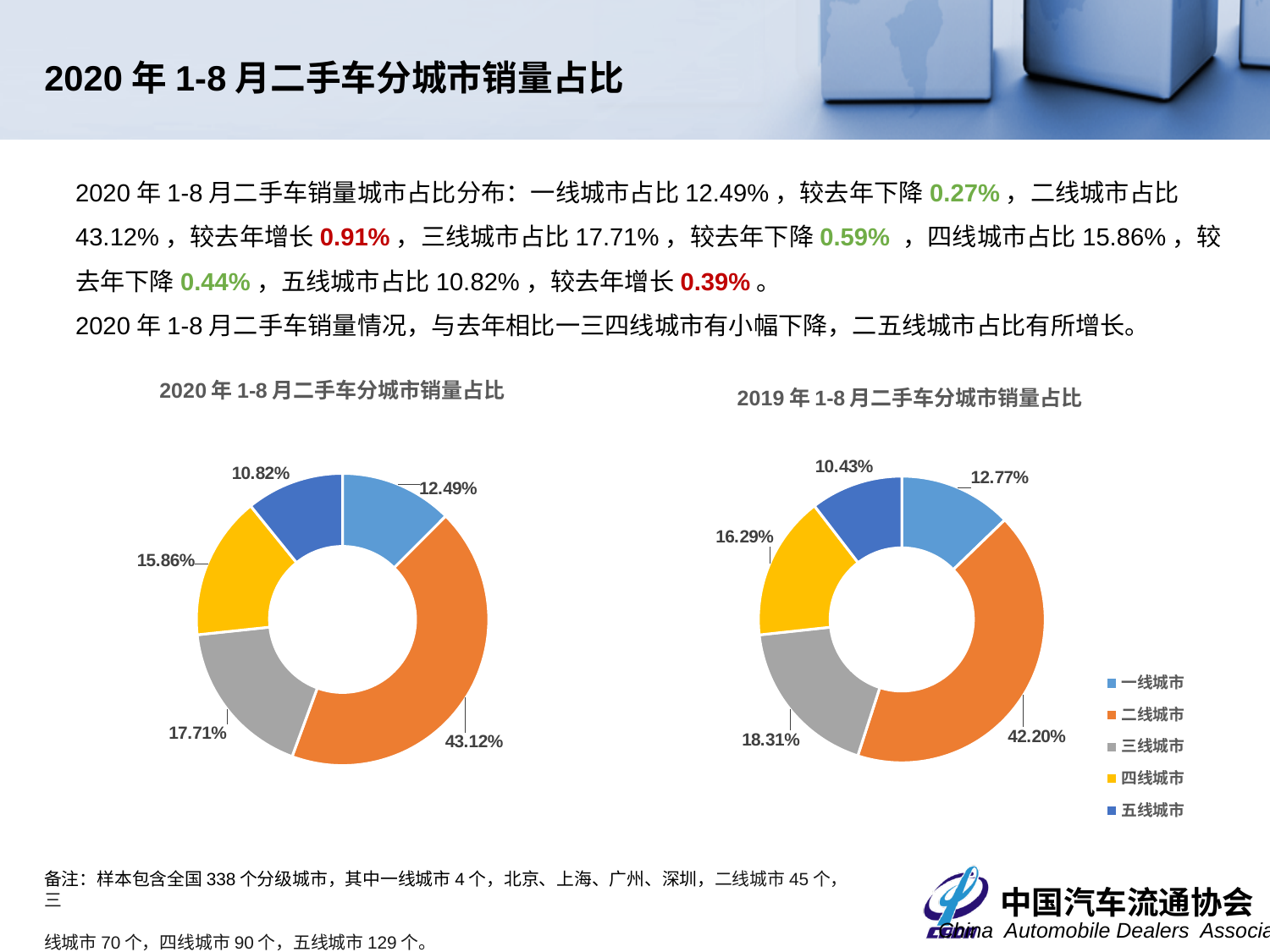

2020年1-8月二手车分城市销量占比
2020年1-8月二手车销量城市占比分布：一线城市占比12.49%，较去年下降0.27%，二线城市占比43.12%，较去年增长0.91%，三线城市占比17.71%，较去年下降0.59% ，四线城市占比15.86%，较去年下降0.44%，五线城市占比10.82%，较去年增长0.39%。
2020年1-8月二手车销量情况，与去年相比一三四线城市有小幅下降，二五线城市占比有所增长。

### Chart: 2020年1-8月二手车分城市销量占比

| Category |  |
|---|---|
| 一线城市 | 0.12492954132790844 |
| 二线城市 | 0.4311635718252068 |
| 三线城市 | 0.17710913275017665 |
| 四线城市 | 0.1585504355929484 |
| 五线城市 | 0.10824731850375972 |

### Chart: 2019年1-8月二手车分城市销量占比

| Category |  |
|---|---|
| 一线城市 | 0.12767414126999208 |
| 二线城市 | 0.42202003538904603 |
| 三线城市 | 0.18305565832759205 |
| 四线城市 | 0.16294780466169645 |
| 五线城市 | 0.10430236035167338 |
备注：样本包含全国338个分级城市，其中一线城市4个，北京、上海、广州、深圳，二线城市45个，三

线城市70个，四线城市90个，五线城市129个。